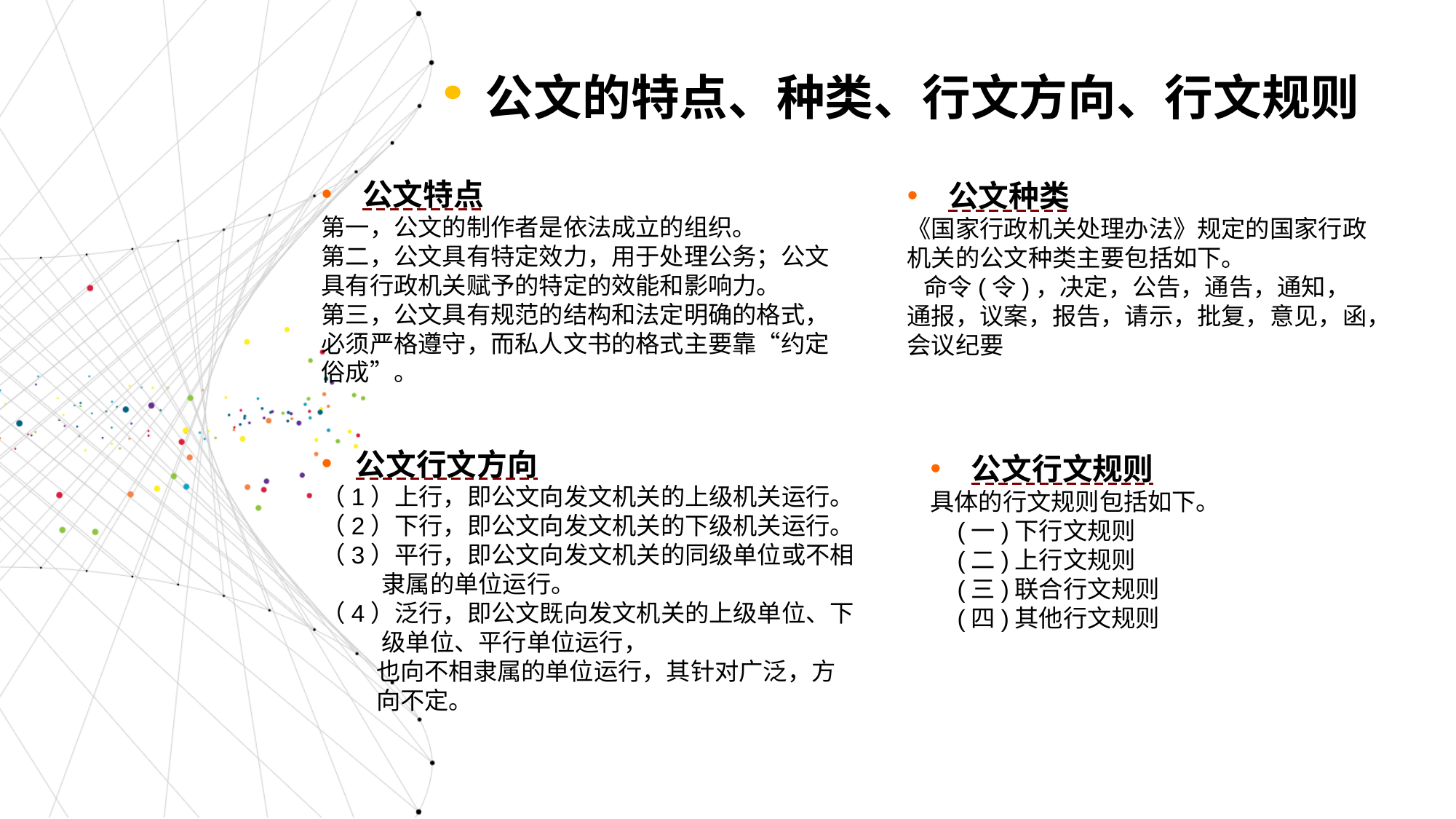

公文的特点、种类、行文方向、行文规则

公文特点
第一，公文的制作者是依法成立的组织。
第二，公文具有特定效力，用于处理公务；公文具有行政机关赋予的特定的效能和影响力。
第三，公文具有规范的结构和法定明确的格式，必须严格遵守，而私人文书的格式主要靠“约定俗成”。
公文种类
《国家行政机关处理办法》规定的国家行政机关的公文种类主要包括如下。
  命令(令)，决定，公告，通告，通知，通报，议案，报告，请示，批复，意见，函，会议纪要

公文行文方向
（1）上行，即公文向发文机关的上级机关运行。
（2）下行，即公文向发文机关的下级机关运行。
（3）平行，即公文向发文机关的同级单位或不相
          隶属的单位运行。
（4）泛行，即公文既向发文机关的上级单位、下
          级单位、平行单位运行，
         也向不相隶属的单位运行，其针对广泛，方
         向不定。
公文行文规则
具体的行文规则包括如下。
    (一)下行文规则
    (二)上行文规则
    (三)联合行文规则
    (四)其他行文规则